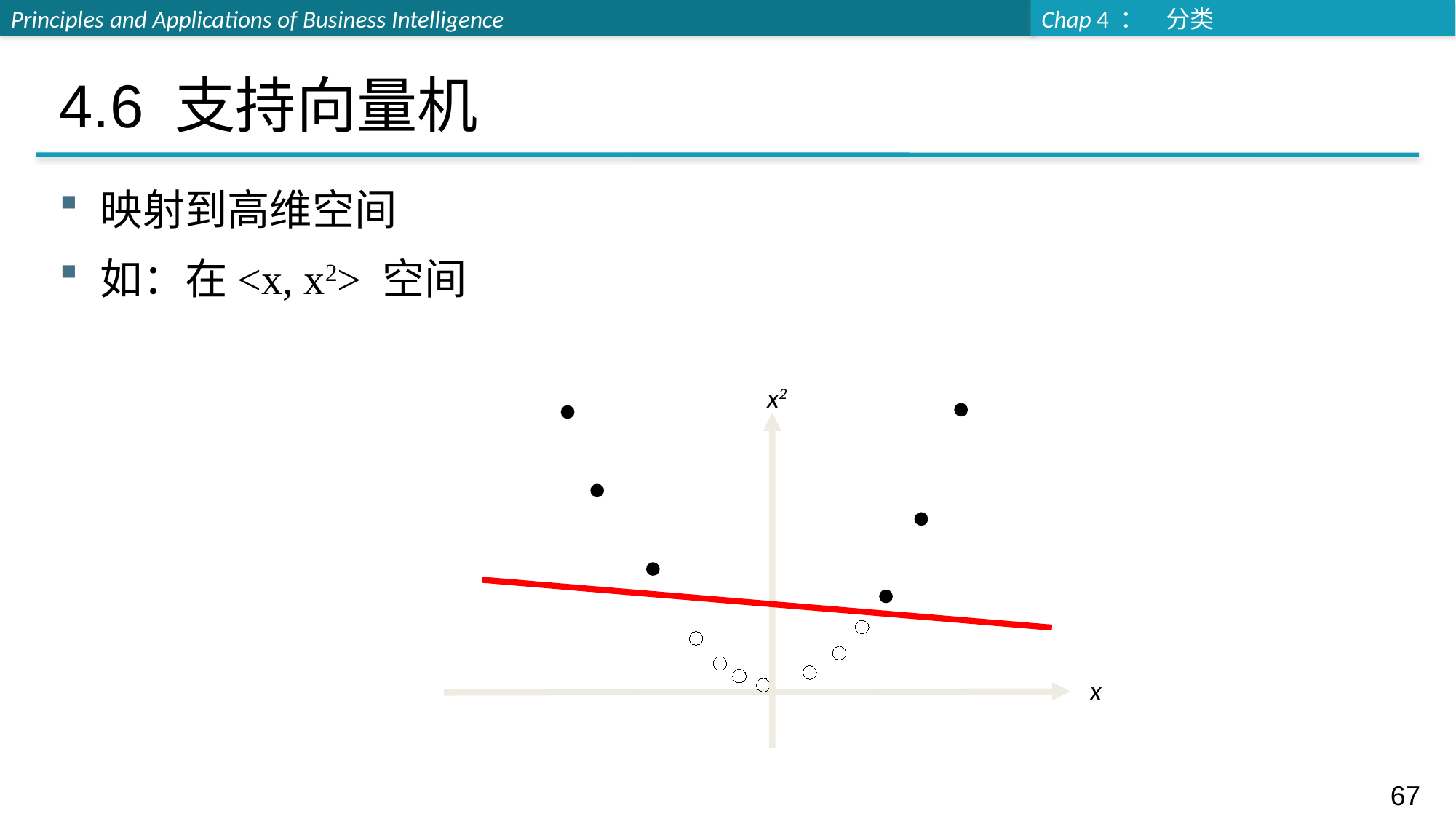

# 4.6 支持向量机
映射到高维空间
如：在<x, x2> 空间
x2

x